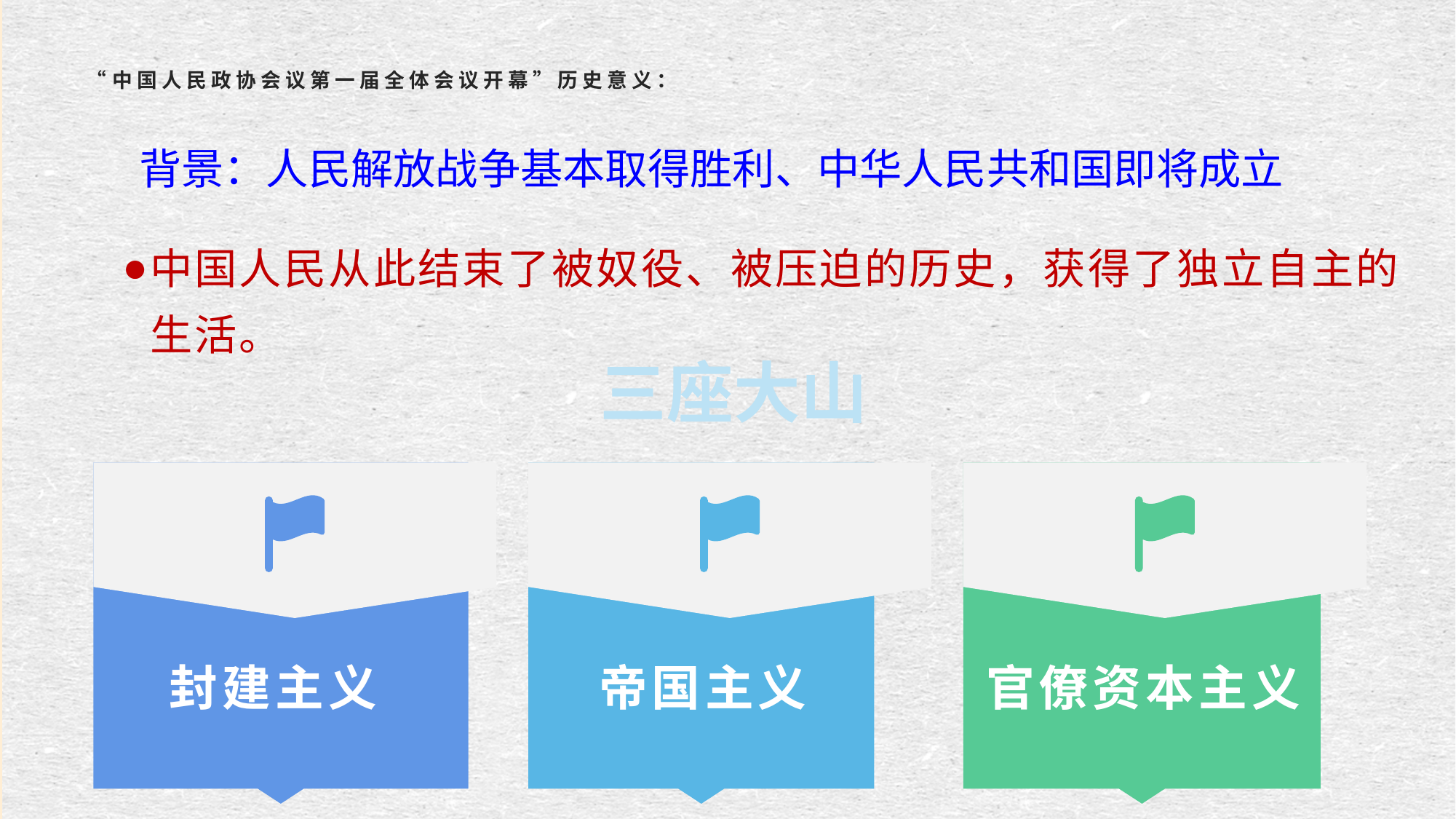

# “中国人民政协会议第一届全体会议开幕”历史意义：
背景：人民解放战争基本取得胜利、中华人民共和国即将成立
中国人民从此结束了被奴役、被压迫的历史，获得了独立自主的生活。
三座大山

封建主义
帝国主义
官僚资本主义